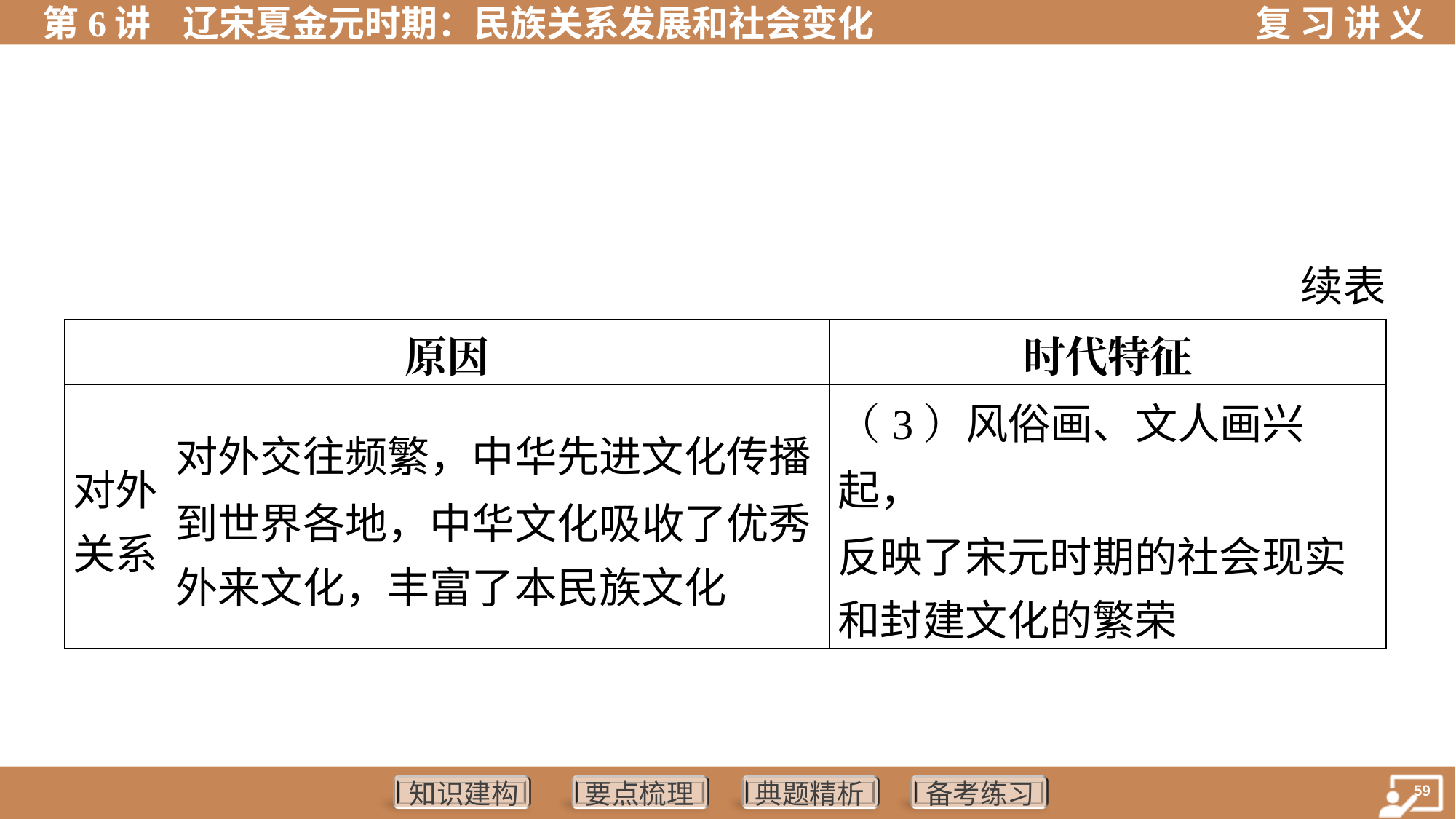

续表
| 原因 |  | 时代特征 |
| --- | --- | --- |
| 对外 关系 | 对外交往频繁，中华先进文化传播 到世界各地，中华文化吸收了优秀 外来文化，丰富了本民族文化 | （3）风俗画、文人画兴起， 反映了宋元时期的社会现实 和封建文化的繁荣 |